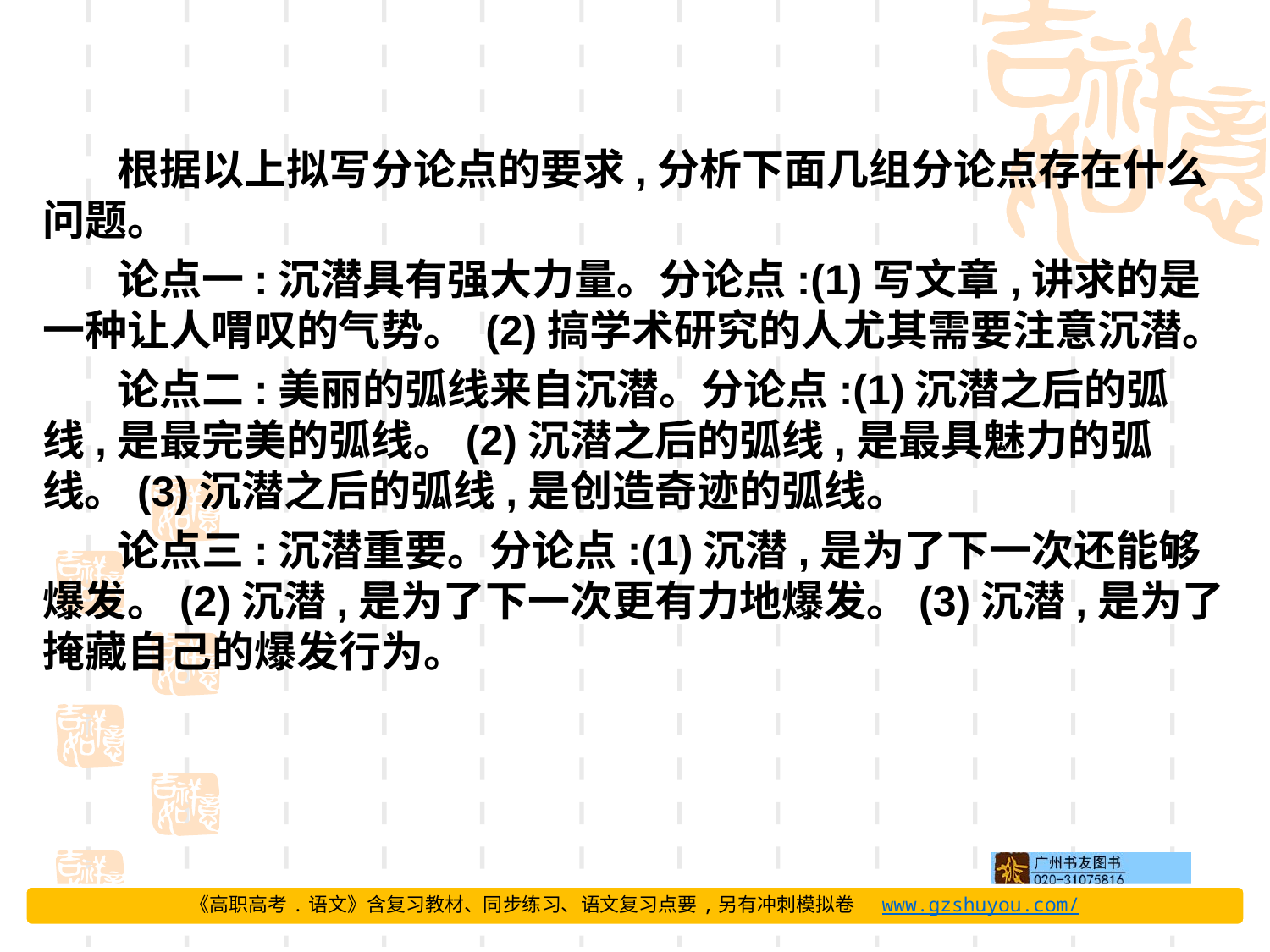

根据以上拟写分论点的要求,分析下面几组分论点存在什么问题。
论点一:沉潜具有强大力量。分论点:(1)写文章,讲求的是一种让人喟叹的气势。 (2)搞学术研究的人尤其需要注意沉潜。
论点二:美丽的弧线来自沉潜。分论点:(1)沉潜之后的弧线,是最完美的弧线。(2)沉潜之后的弧线,是最具魅力的弧线。(3)沉潜之后的弧线,是创造奇迹的弧线。
论点三:沉潜重要。分论点:(1)沉潜,是为了下一次还能够爆发。(2)沉潜,是为了下一次更有力地爆发。(3)沉潜,是为了掩藏自己的爆发行为。